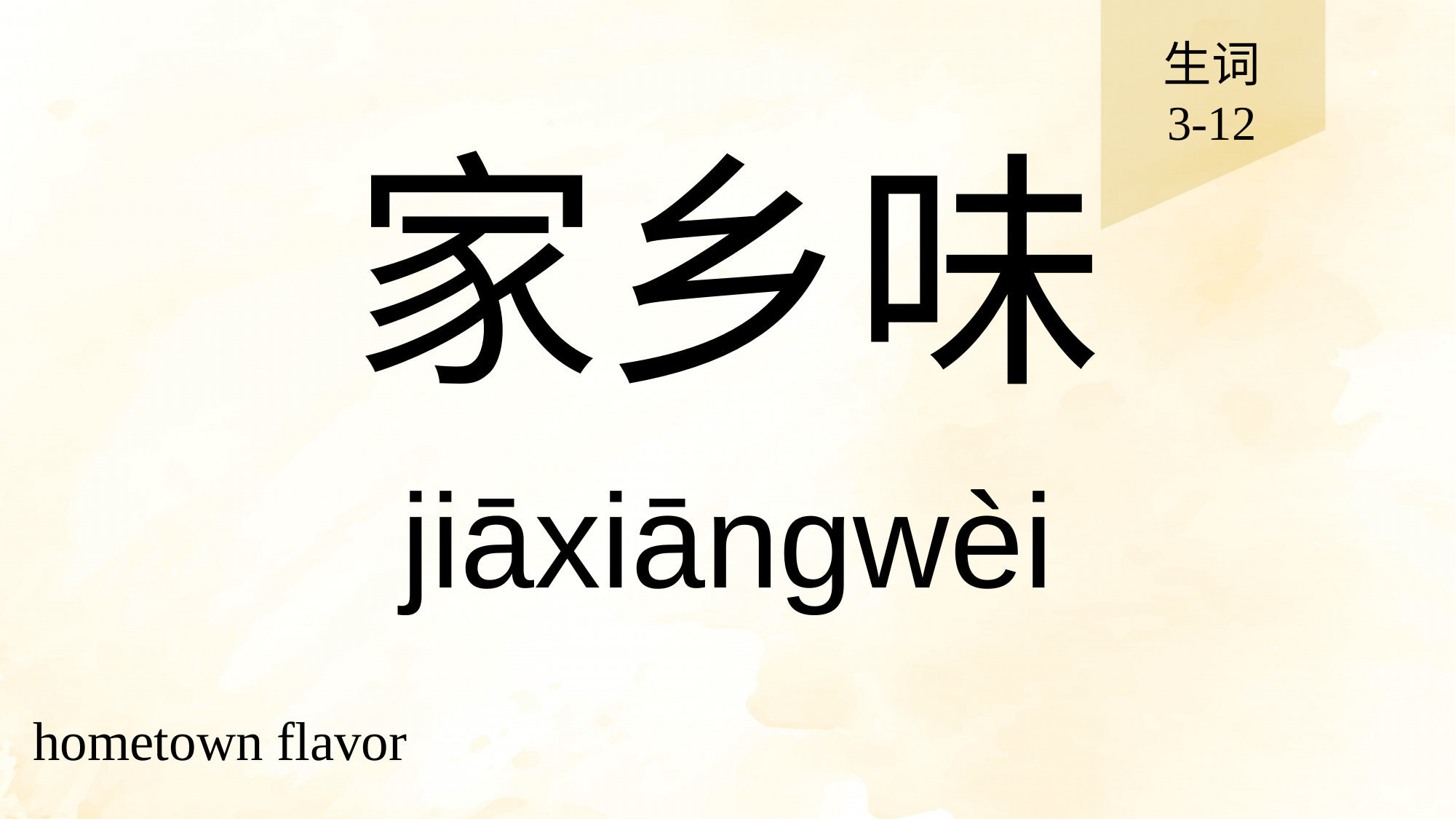

生词
3-12
# 家乡味
jiāxiāngwèi
hometown flavor